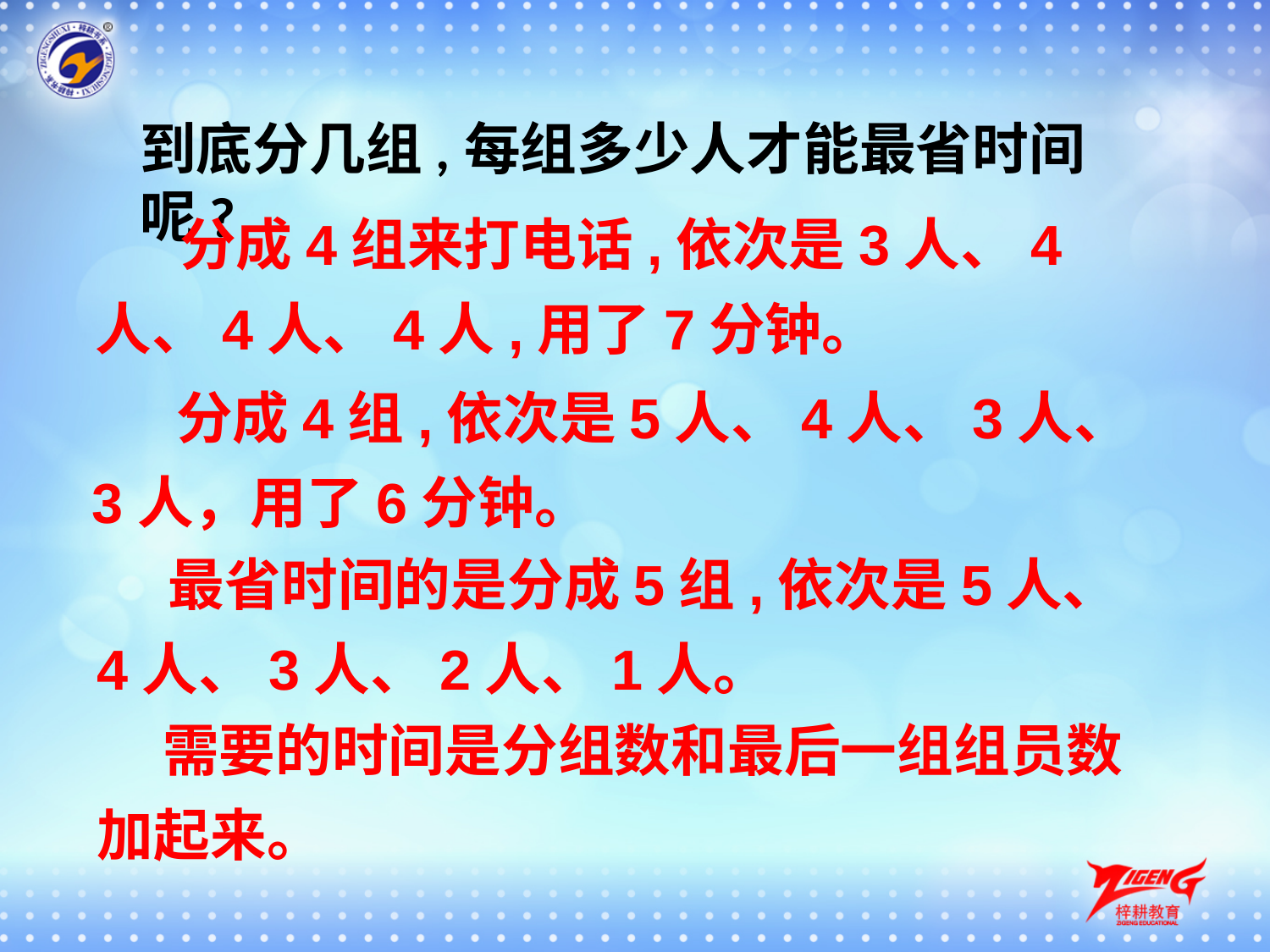

到底分几组,每组多少人才能最省时间呢?
   分成4组来打电话,依次是3人、4人、4人、4人,用了7分钟。
   分成4组,依次是5人、4人、3人、3人，用了6分钟。
  最省时间的是分成5组,依次是5人、4人、3人、2人、1人。
    需要的时间是分组数和最后一组组员数加起来。